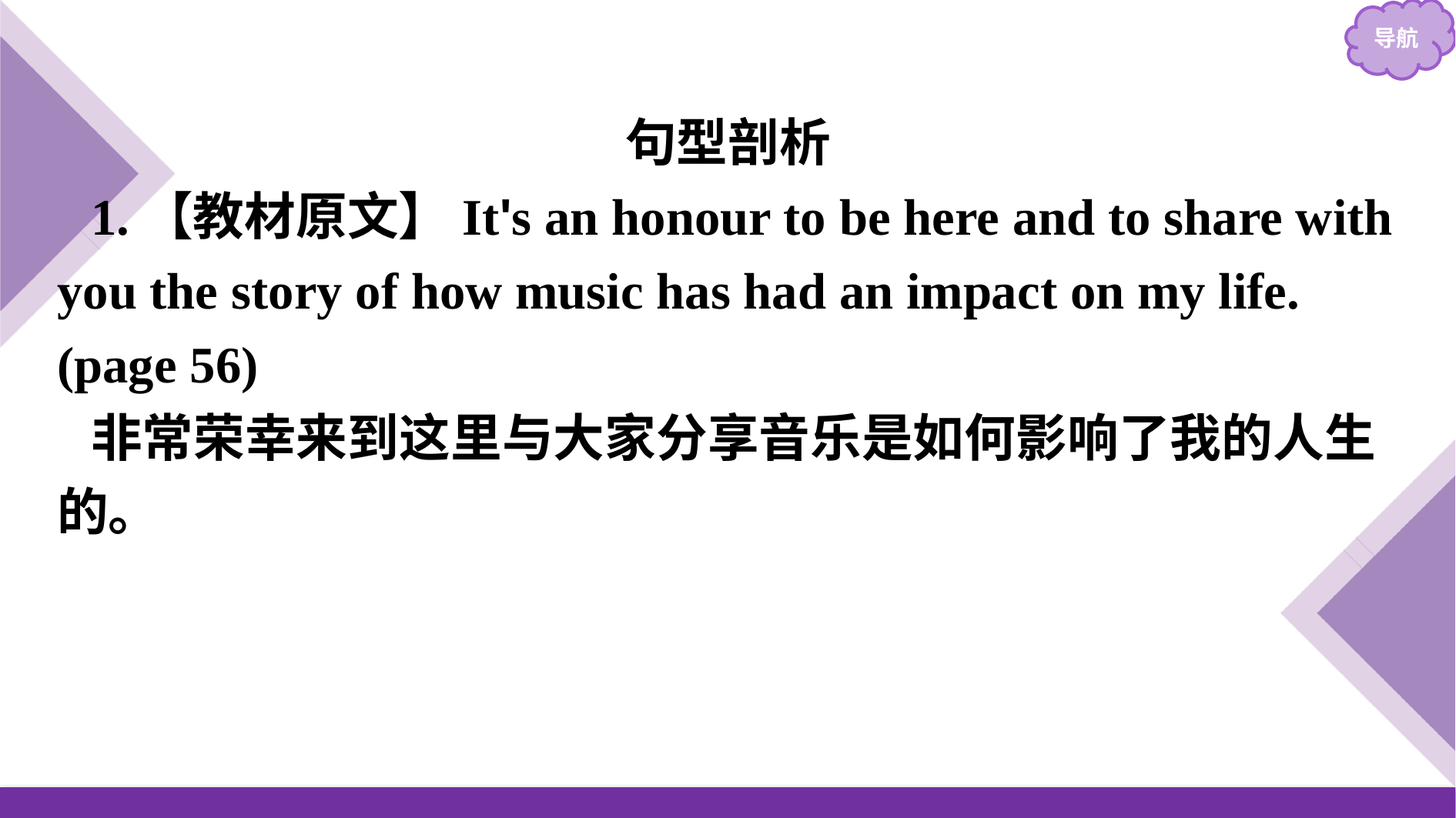

句型剖析
1.【教材原文】It's an honour to be here and to share with you the story of how music has had an impact on my life.(page 56)
非常荣幸来到这里与大家分享音乐是如何影响了我的人生的。